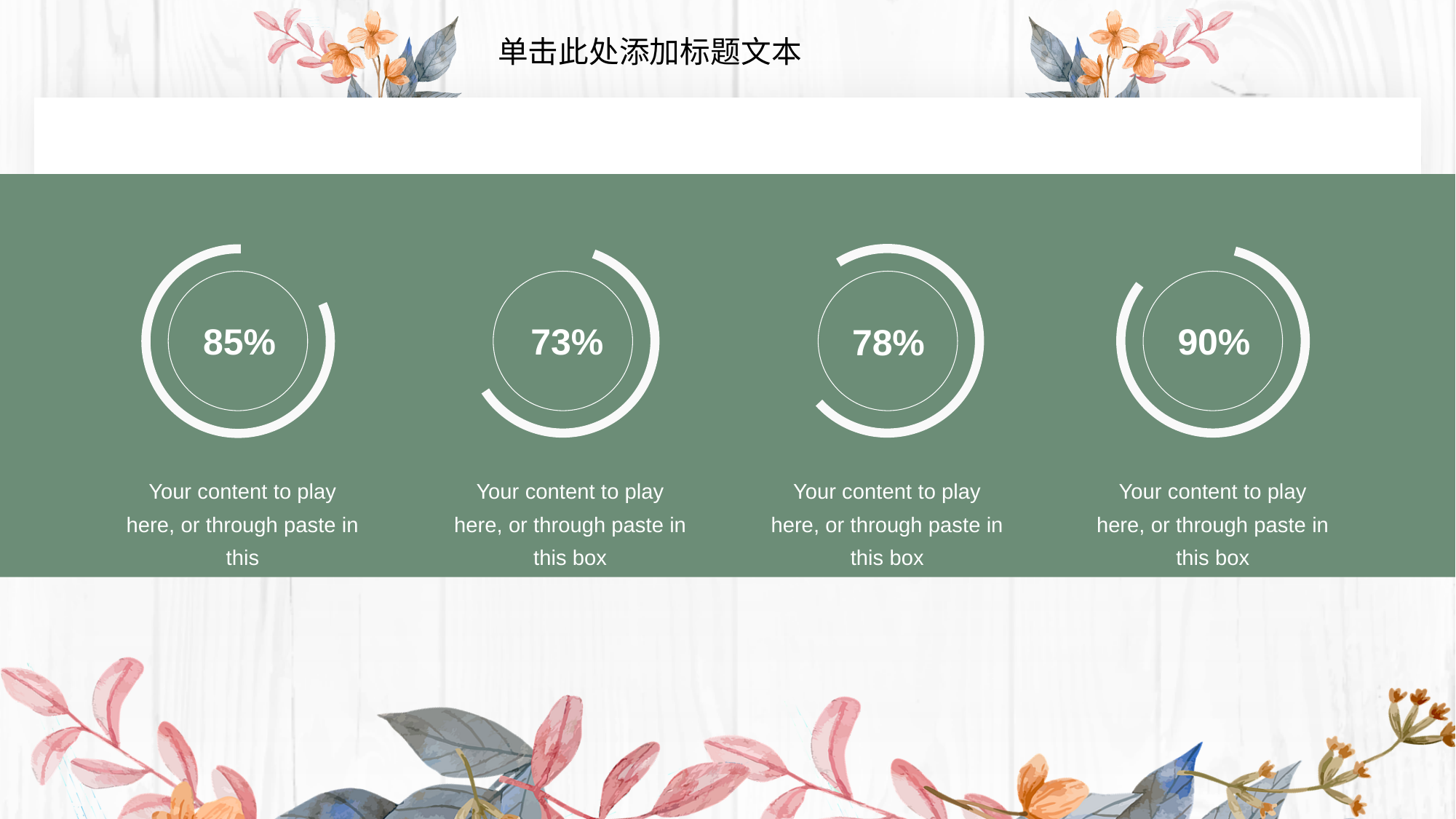

单击此处添加标题文本

85%
73%
90%
78%
Your content to play here, or through paste in this
Your content to play here, or through paste in this box
Your content to play here, or through paste in this box
Your content to play here, or through paste in this box